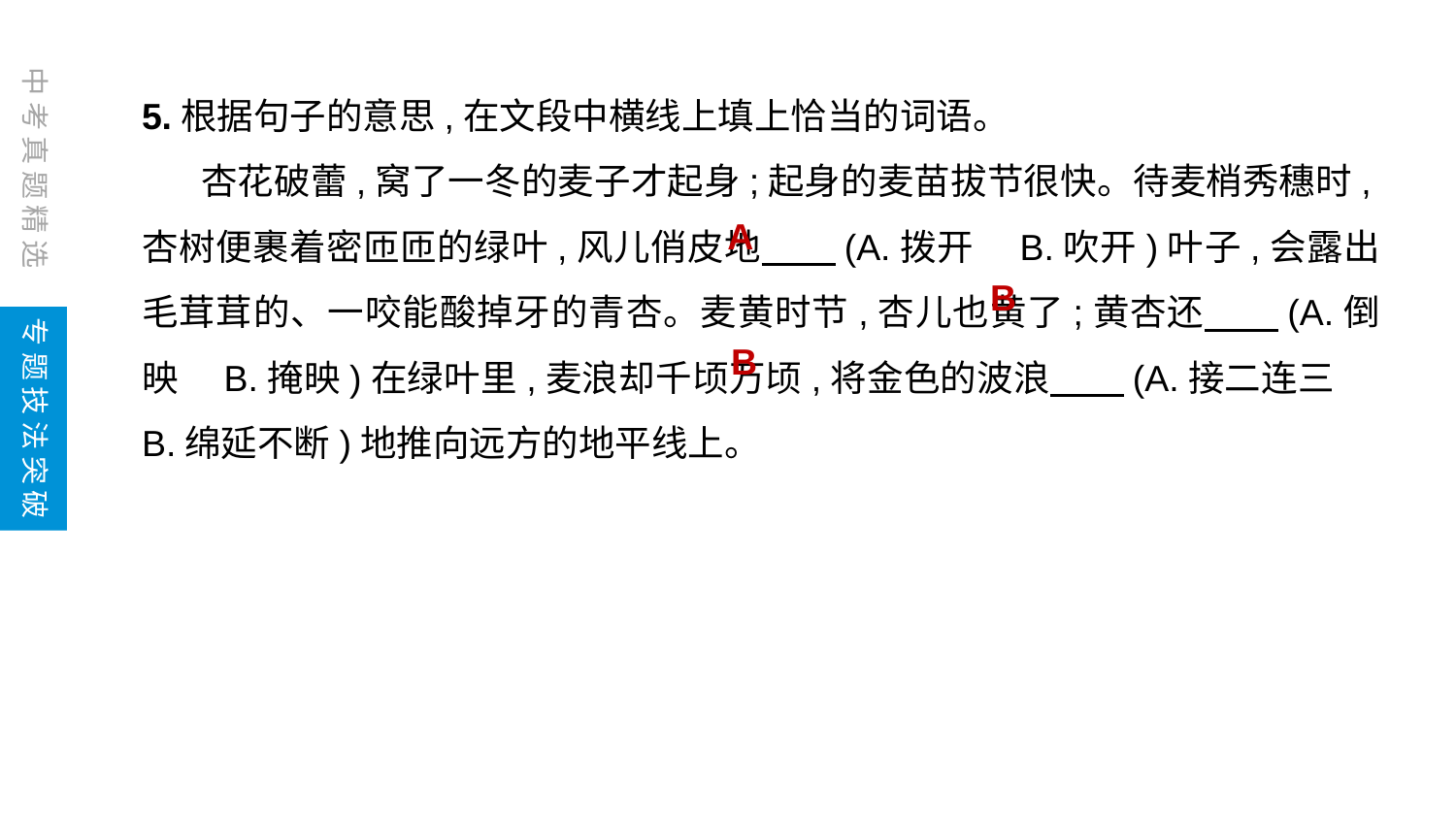

中考真题精选
5.根据句子的意思,在文段中横线上填上恰当的词语。
      杏花破蕾,窝了一冬的麦子才起身;起身的麦苗拔节很快。待麦梢秀穗时,杏树便裹着密匝匝的绿叶,风儿俏皮地　　(A.拨开　B.吹开)叶子,会露出毛茸茸的、一咬能酸掉牙的青杏。麦黄时节,杏儿也黄了;黄杏还　　(A.倒映　B.掩映)在绿叶里,麦浪却千顷万顷,将金色的波浪　　(A.接二连三　B.绵延不断)地推向远方的地平线上。
A
B

专题技法突破
B